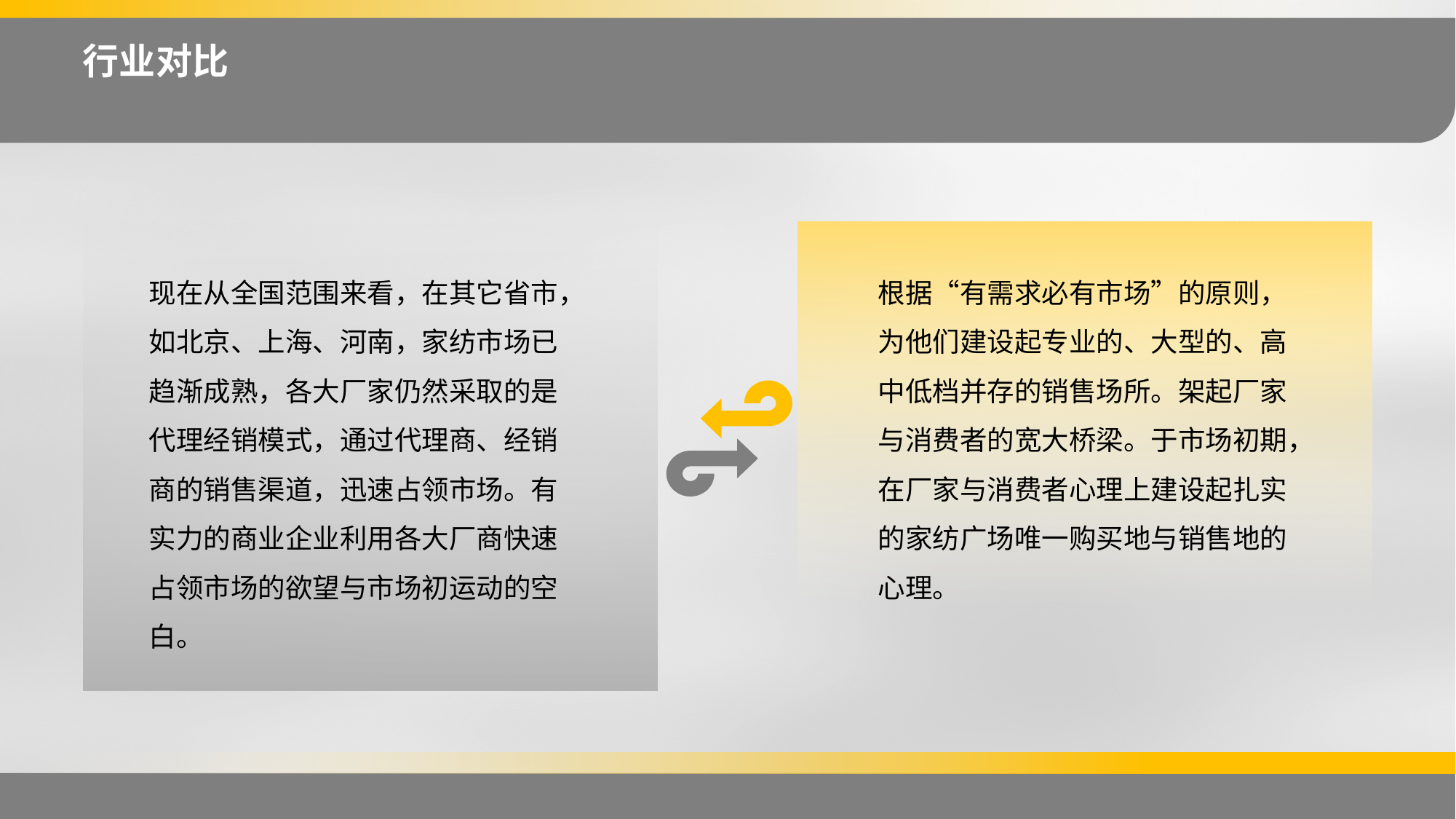

行业对比

现在从全国范围来看，在其它省市，如北京、上海、河南，家纺市场已趋渐成熟，各大厂家仍然采取的是代理经销模式，通过代理商、经销商的销售渠道，迅速占领市场。有实力的商业企业利用各大厂商快速占领市场的欲望与市场初运动的空白。
根据“有需求必有市场”的原则，为他们建设起专业的、大型的、高中低档并存的销售场所。架起厂家与消费者的宽大桥梁。于市场初期，在厂家与消费者心理上建设起扎实的家纺广场唯一购买地与销售地的心理。